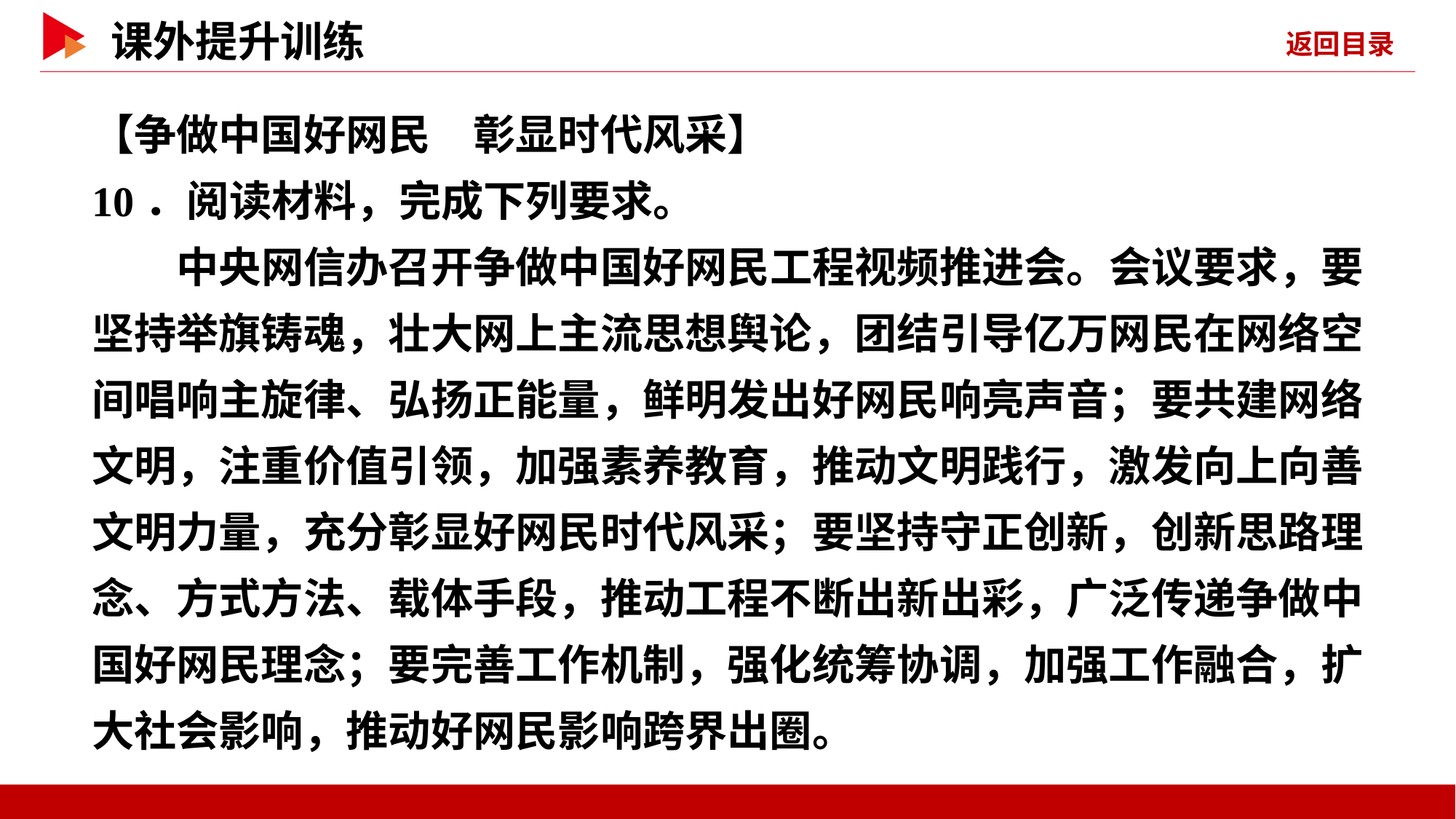

【争做中国好网民　彰显时代风采】
10．阅读材料，完成下列要求。
　　中央网信办召开争做中国好网民工程视频推进会。会议要求，要坚持举旗铸魂，壮大网上主流思想舆论，团结引导亿万网民在网络空间唱响主旋律、弘扬正能量，鲜明发出好网民响亮声音；要共建网络文明，注重价值引领，加强素养教育，推动文明践行，激发向上向善文明力量，充分彰显好网民时代风采；要坚持守正创新，创新思路理念、方式方法、载体手段，推动工程不断出新出彩，广泛传递争做中国好网民理念；要完善工作机制，强化统筹协调，加强工作融合，扩大社会影响，推动好网民影响跨界出圈。